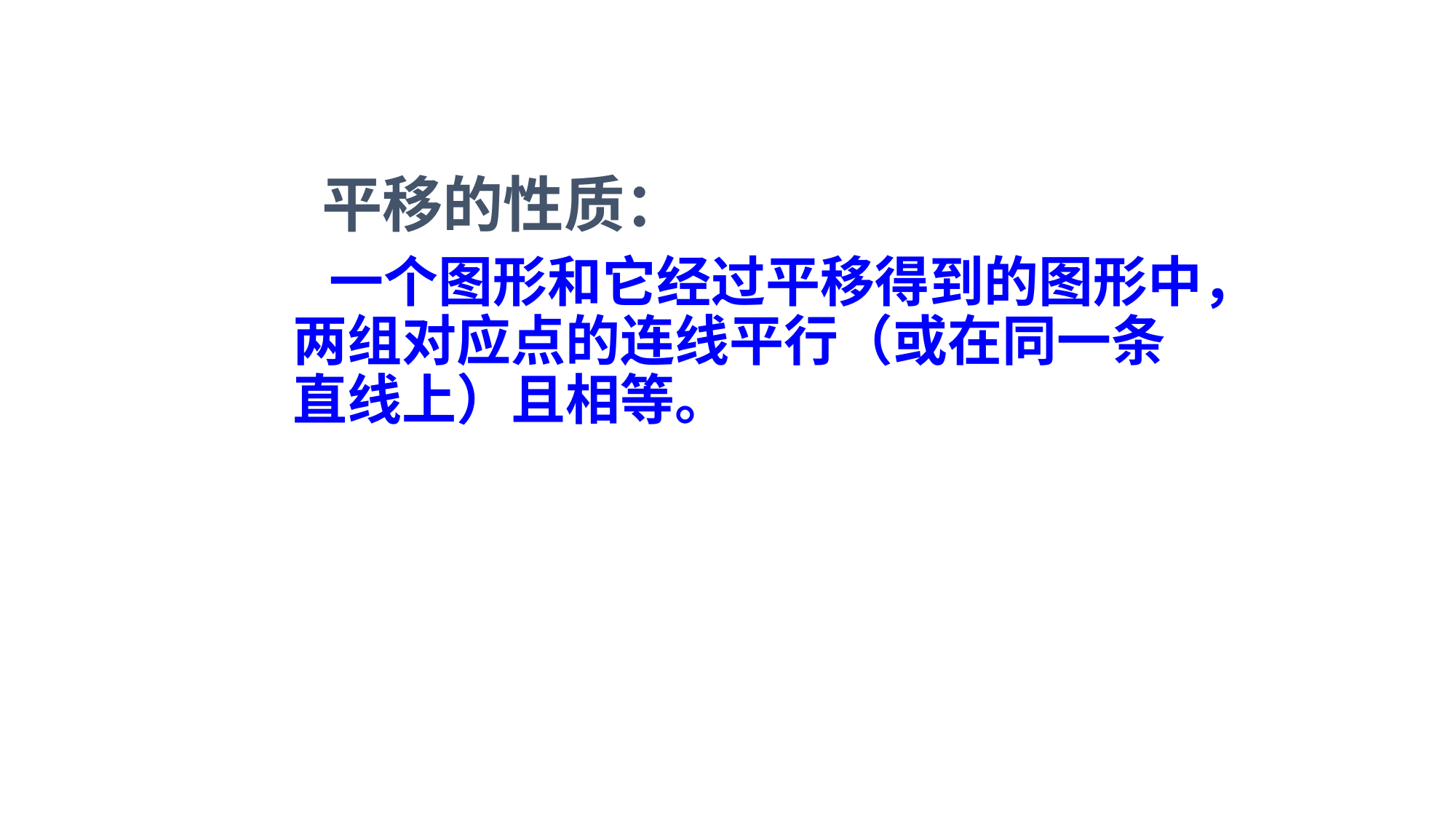

# 平移的性质：
     一个图形和它经过平移得到的图形中，两组对应点的连线平行（或在同一条直线上）且相等。